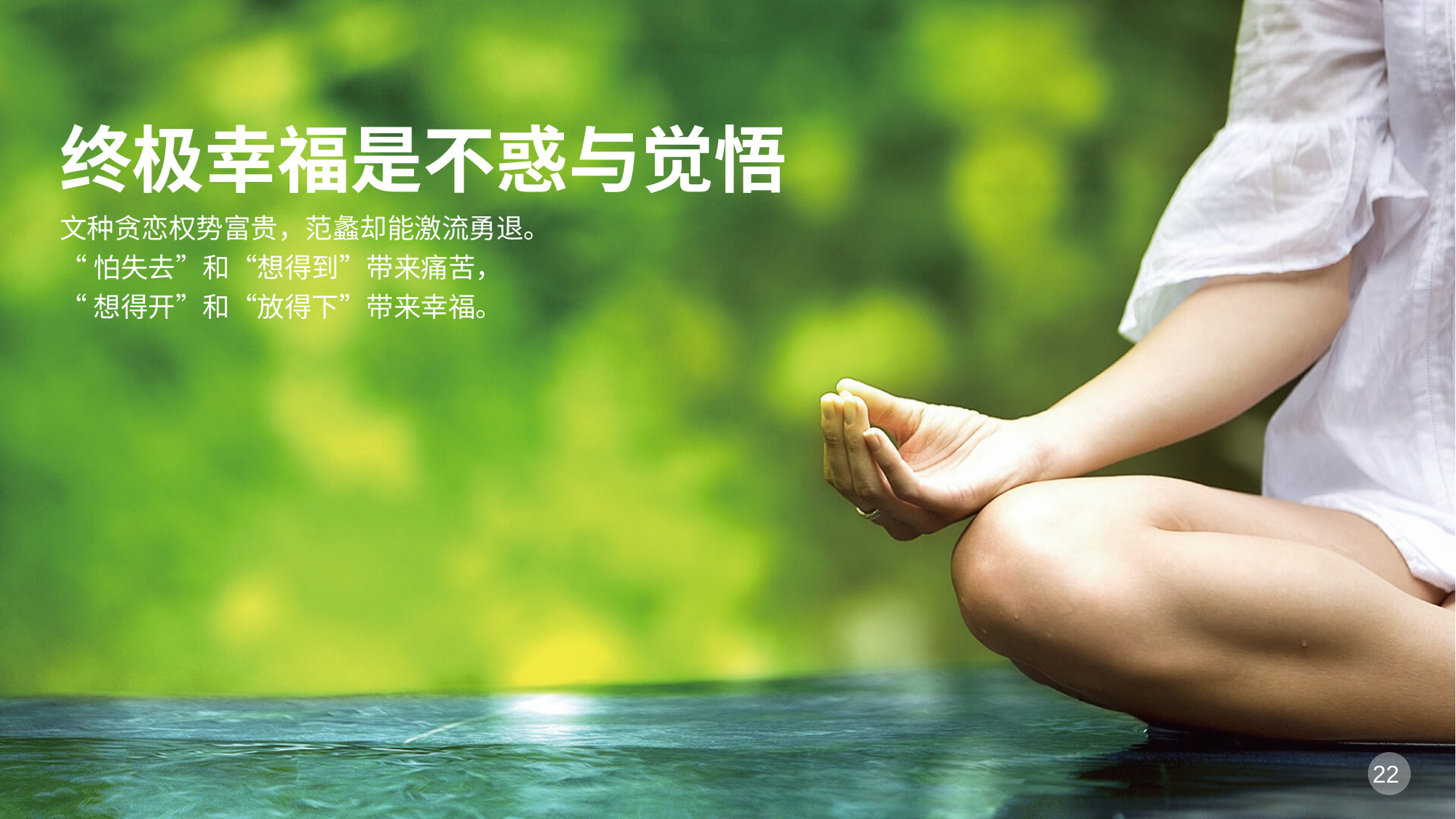

终极幸福是不惑与觉悟
文种贪恋权势富贵，范蠡却能激流勇退。
“怕失去”和“想得到”带来痛苦，
“想得开”和“放得下”带来幸福。